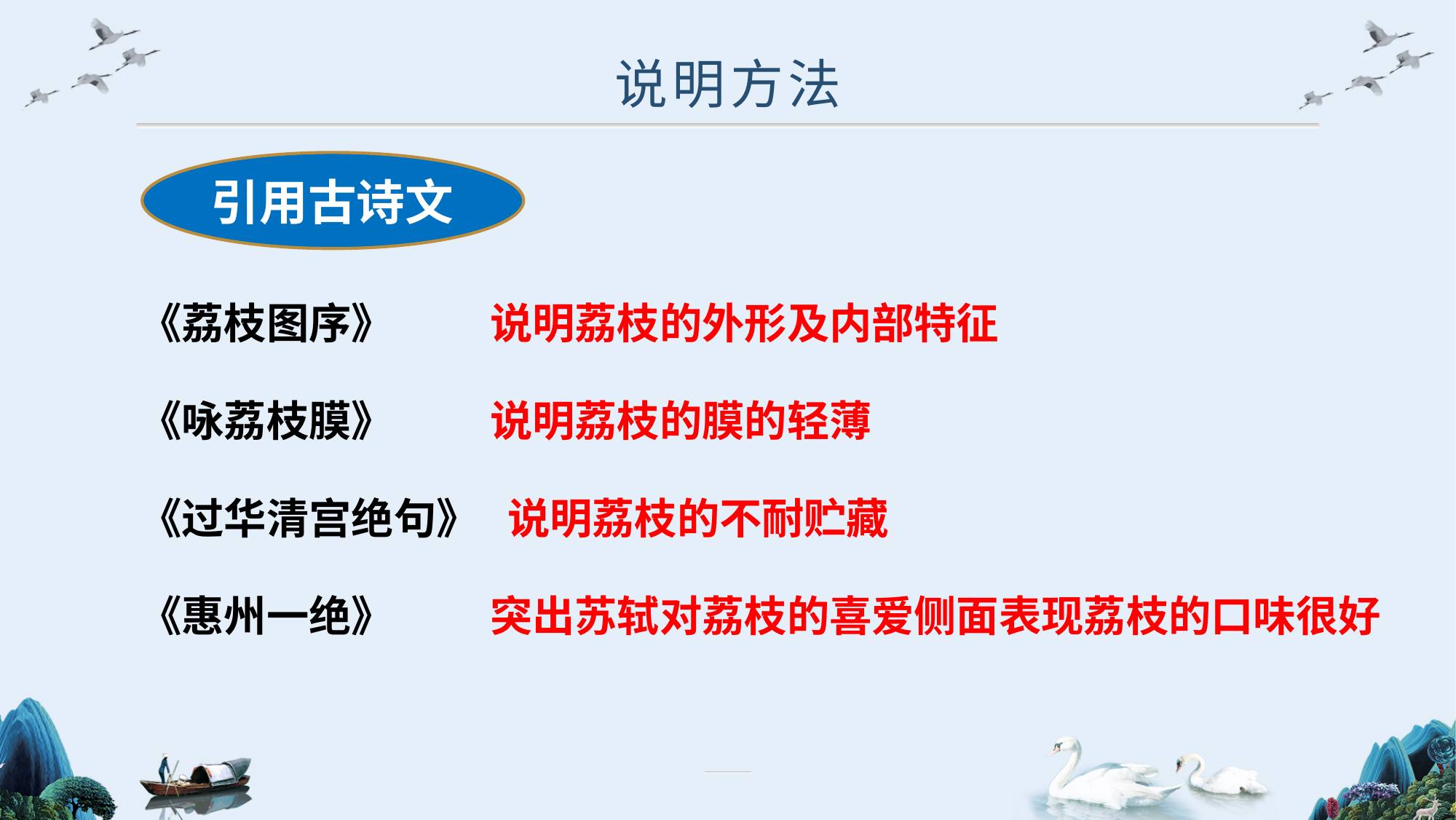

说明方法
引用古诗文
《荔枝图序》          说明荔枝的外形及内部特征
《咏荔枝膜》          说明荔枝的膜的轻薄
《过华清宫绝句》   说明荔枝的不耐贮藏
《惠州一绝》          突出苏轼对荔枝的喜爱侧面表现荔枝的口味很好